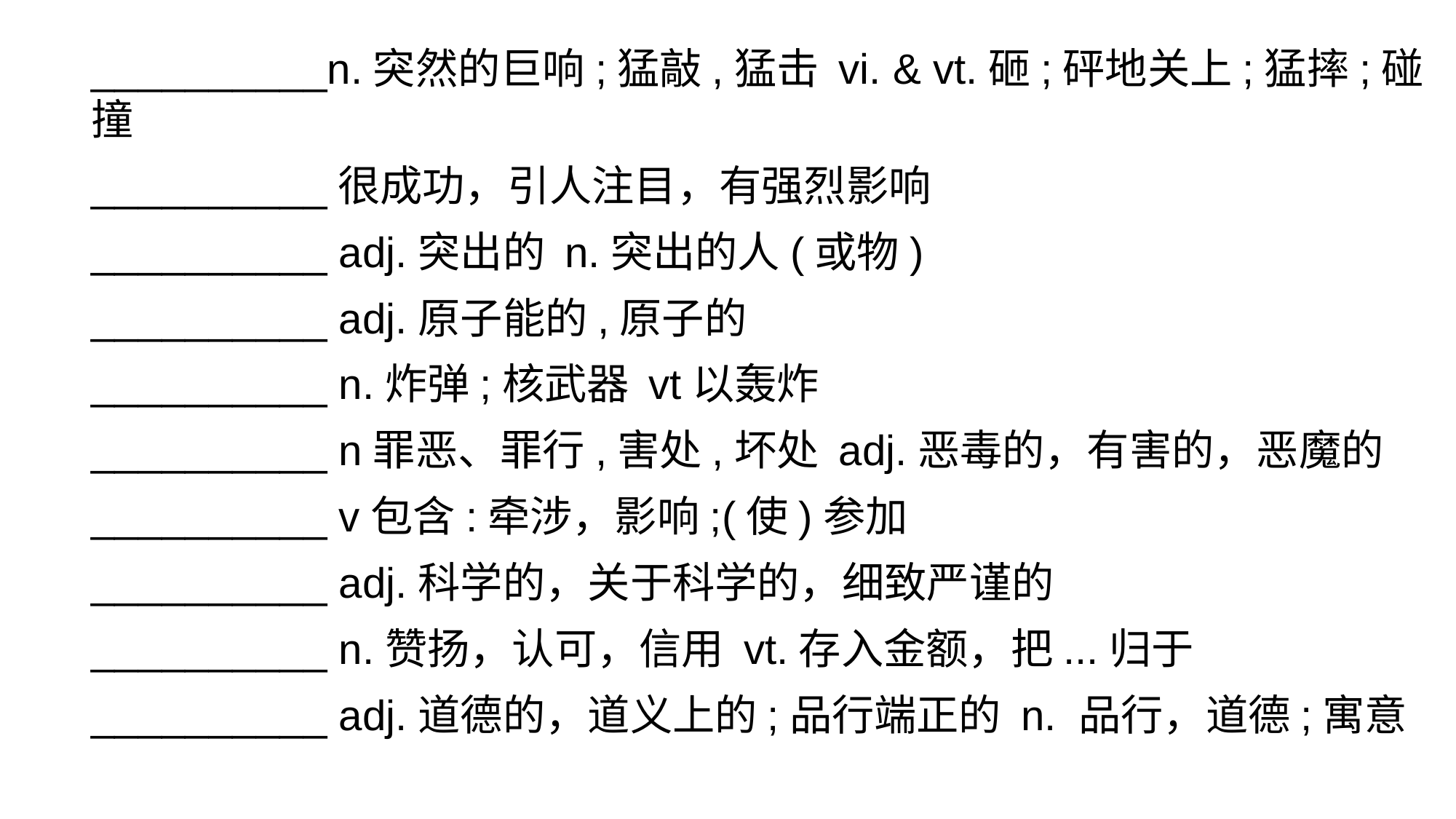

__________n.突然的巨响;猛敲,猛击 vi. & vt.砸;砰地关上;猛摔;碰撞
__________很成功，引人注目，有强烈影响
__________ adj.突出的 n.突出的人(或物)
__________ adj.原子能的,原子的
__________ n.炸弹;核武器 vt以轰炸
__________ n罪恶、罪行,害处,坏处 adj.恶毒的，有害的，恶魔的
__________ v包含:牵涉，影响;(使)参加
__________ adj.科学的，关于科学的，细致严谨的
__________ n.赞扬，认可，信用 vt.存入金额，把...归于
__________ adj.道德的，道义上的;品行端正的 n. 品行，道德;寓意